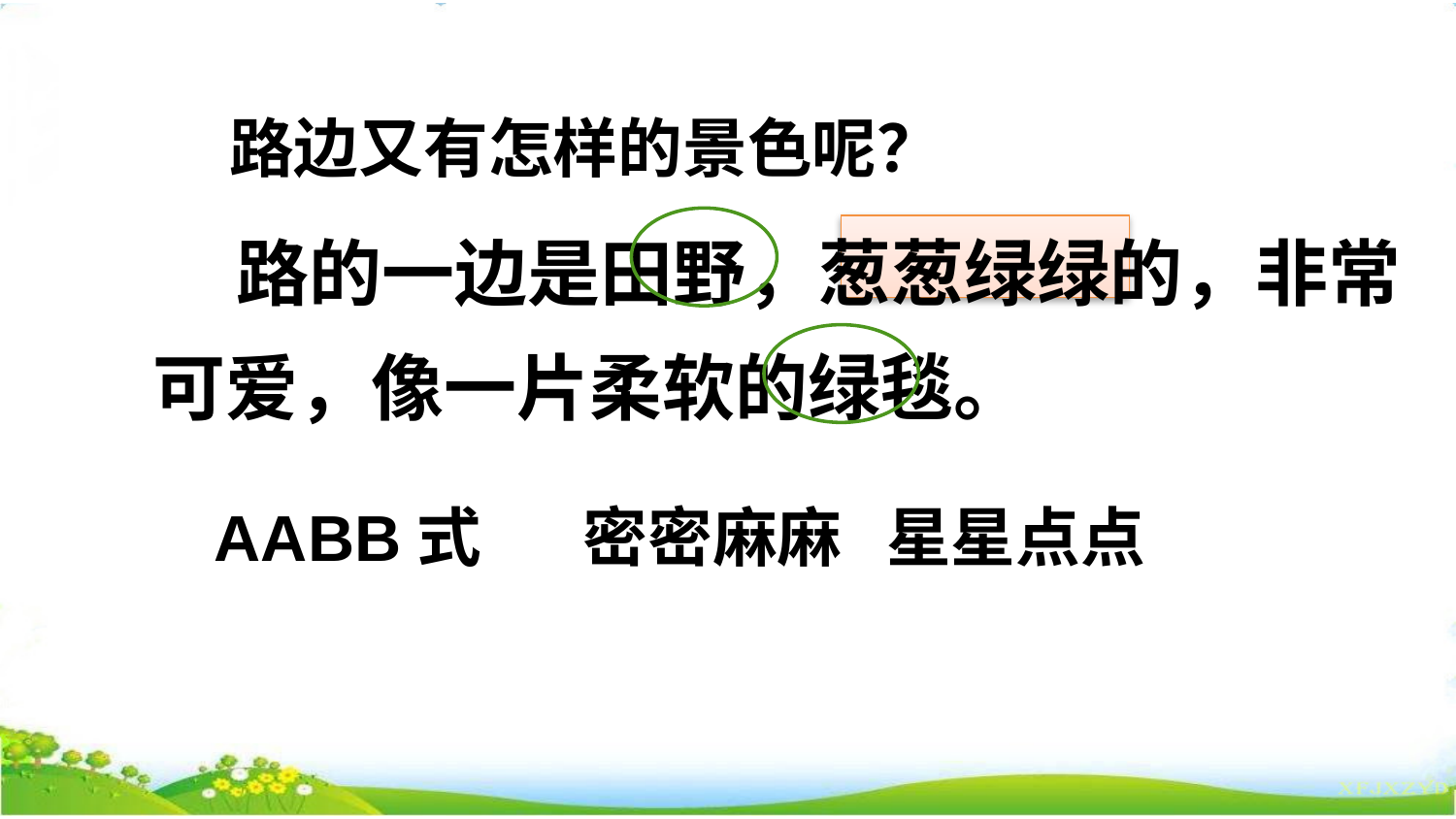

路边又有怎样的景色呢？
    路的一边是田野，葱葱绿绿的，非常
可爱，像一片柔软的绿毯。

AABB式
密密麻麻   星星点点